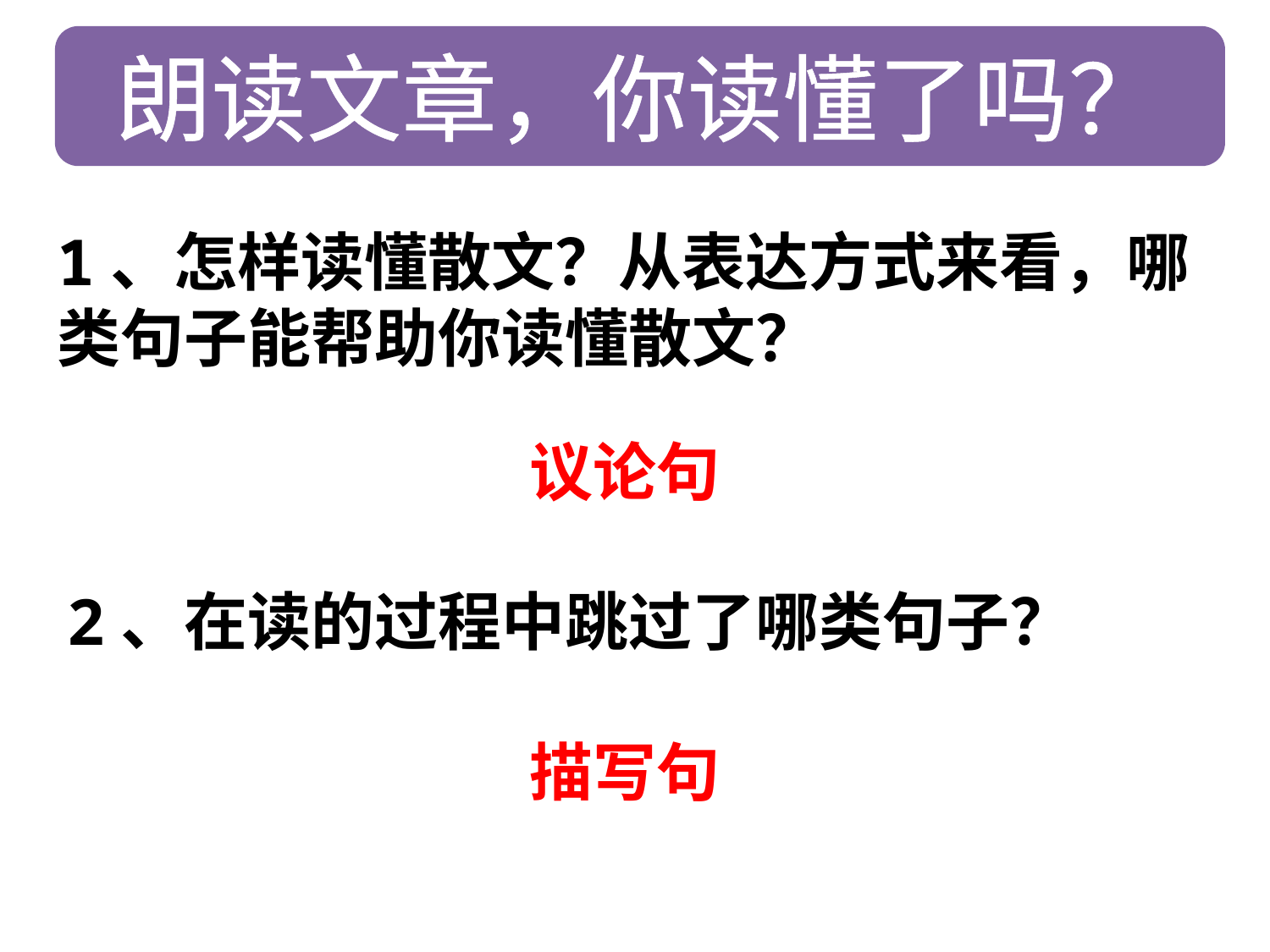

朗读文章，你读懂了吗？
1、怎样读懂散文？从表达方式来看，哪类句子能帮助你读懂散文？
议论句
2、在读的过程中跳过了哪类句子？
描写句